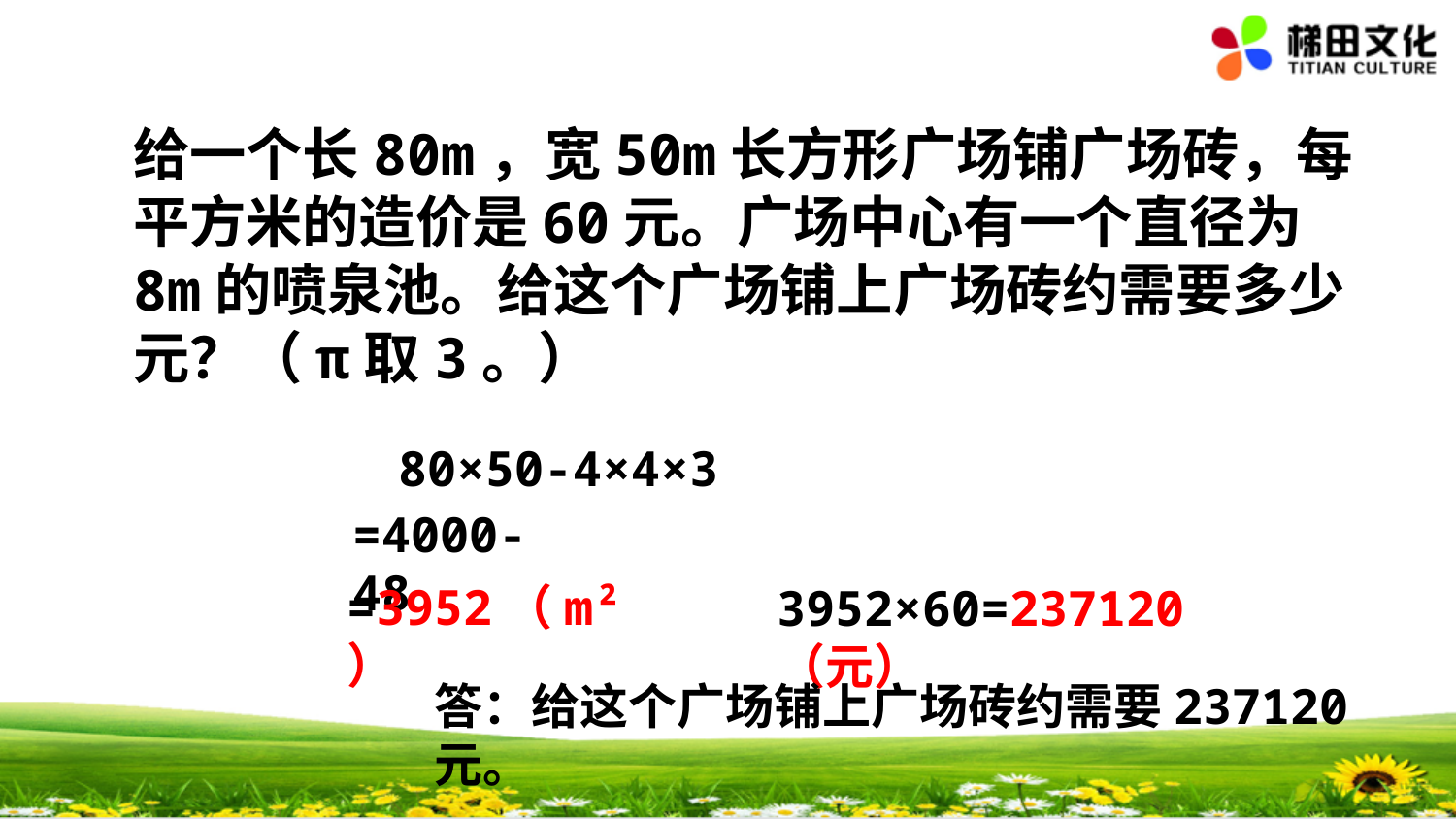

给一个长80m，宽50m长方形广场铺广场砖，每平方米的造价是60元。广场中心有一个直径为8m的喷泉池。给这个广场铺上广场砖约需要多少元？（π取3。）
80×50-4×4×3
=4000-48
=3952（m²）
3952×60=237120（元）
答：给这个广场铺上广场砖约需要237120元。